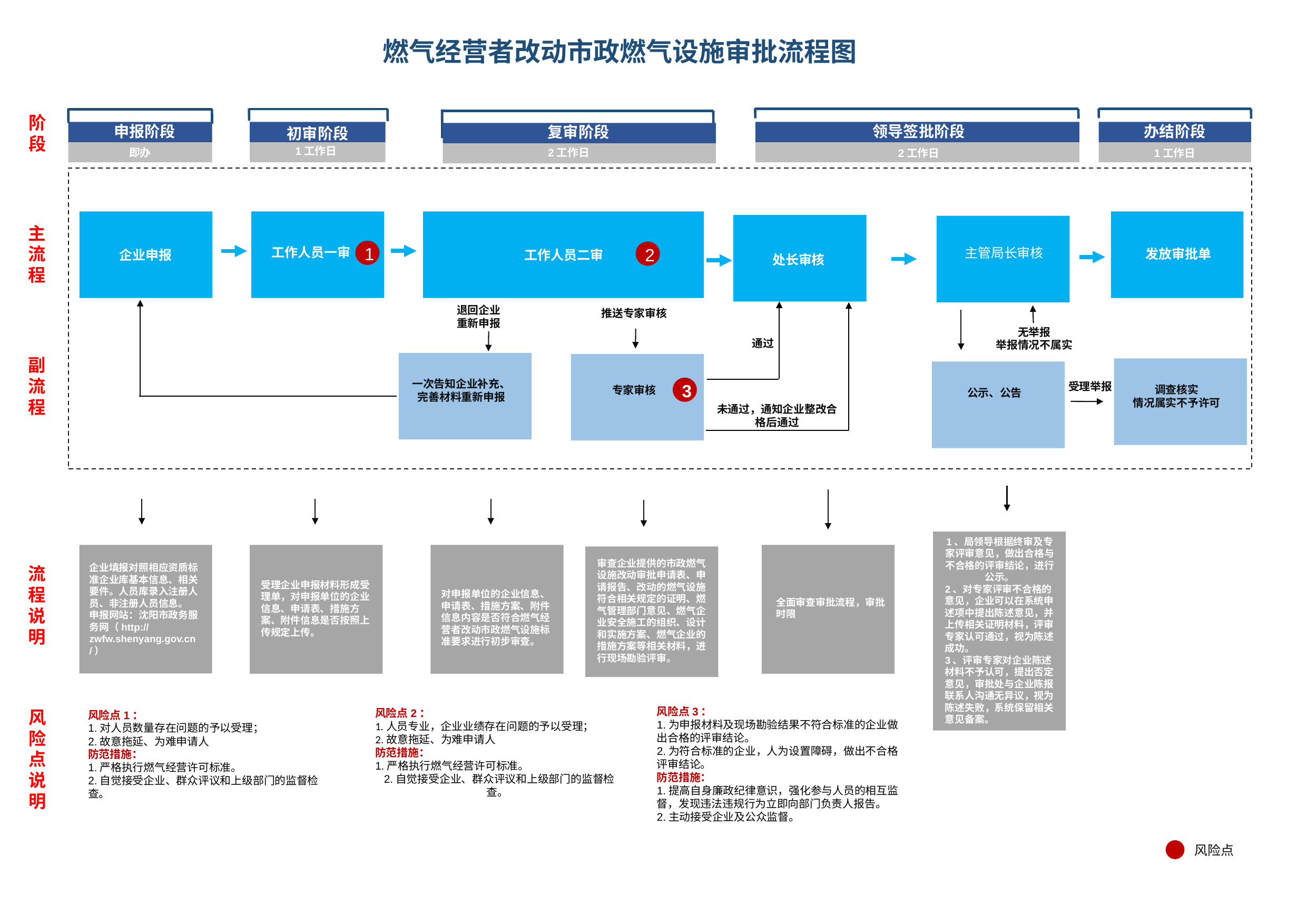

# 燃气经营者改动市政燃气设施审批流程图
阶段
申报阶段
领导签批阶段
办结阶段
复审阶段
初审阶段

1工作日
即办
2工作日
2工作日
1工作日

主
流程
1

2

工作人员一审

主管局长审核
发放审批单
企业申报
工作人员二审
处长审核
退回企业
重新申报
推送专家审核
无举报
举报情况不属实
通过
副
流程

一次告知企业补充、完善材料重新申报
受理举报
3

调查核实
情况属实不予许可
专家审核
公示、公告
未通过，通知企业整改合格后通过

1、局领导根据终审及专家评审意见，做出合格与不合格的评审结论，进行公示。
2、对专家评审不合格的意见，企业可以在系统申述项中提出陈述意见，并上传相关证明材料，评审专家认可通过，视为陈述成功。
3、评审专家对企业陈述材料不予认可，提出否定意见，审批处与企业陈报联系人沟通无异议，视为陈述失败，系统保留相关意见备案。

审查企业提供的市政燃气设施改动审批申请表、申请报告、改动的燃气设施符合相关规定的证明、燃气管理部门意见、燃气企业安全施工的组织、设计和实施方案、燃气企业的措施方案等相关材料，进行现场勘验评审。
企业填报对照相应资质标准企业库基本信息、相关要件。人员库录入注册人员、非注册人员信息。
申报网站：沈阳市政务服务网（http://zwfw.shenyang.gov.cn/）
流程说明
受理企业申报材料形成受理单，对申报单位的企业信息、申请表、措施方案、附件信息是否按照上传规定上传。
对申报单位的企业信息、申请表、措施方案、附件信息内容是否符合燃气经营者改动市政燃气设施标准要求进行初步审查。
根据各类资质标准要求对申报单位的企业信息、人员信息和附件信息进行全面评审
全面审查审批流程，审批时限
风险点3：
1.为申报材料及现场勘验结果不符合标准的企业做出合格的评审结论。
2.为符合标准的企业，人为设置障碍，做出不合格评审结论。
防范措施：
1.提高自身廉政纪律意识，强化参与人员的相互监督，发现违法违规行为立即向部门负责人报告。
2.主动接受企业及公众监督。
风险点说明
风险点2：
1.人员专业，企业业绩存在问题的予以受理；
2.故意拖延、为难申请人
防范措施：
1.严格执行燃气经营许可标准。
 2.自觉接受企业、群众评议和上级部门的监督检查。
风险点1：
1.对人员数量存在问题的予以受理；
2.故意拖延、为难申请人
防范措施：
1.严格执行燃气经营许可标准。
2.自觉接受企业、群众评议和上级部门的监督检查。
风险点